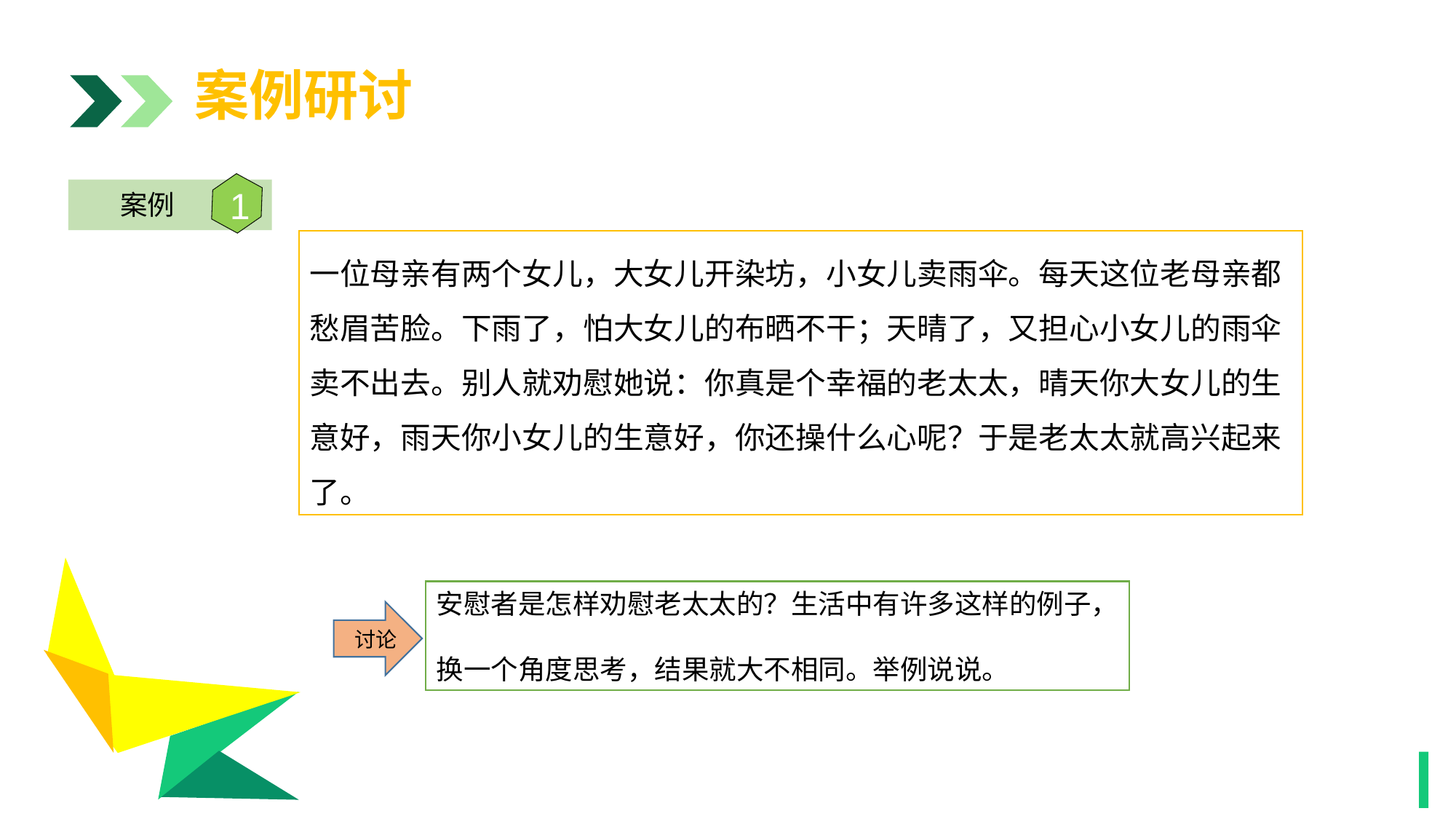

案例研讨

1

案例
一位母亲有两个女儿，大女儿开染坊，小女儿卖雨伞。每天这位老母亲都愁眉苦脸。下雨了，怕大女儿的布晒不干；天晴了，又担心小女儿的雨伞卖不出去。别人就劝慰她说：你真是个幸福的老太太，晴天你大女儿的生意好，雨天你小女儿的生意好，你还操什么心呢？于是老太太就高兴起来了。
1

安慰者是怎样劝慰老太太的？生活中有许多这样的例子，

换一个角度思考，结果就大不相同。举例说说。

讨论
1
3